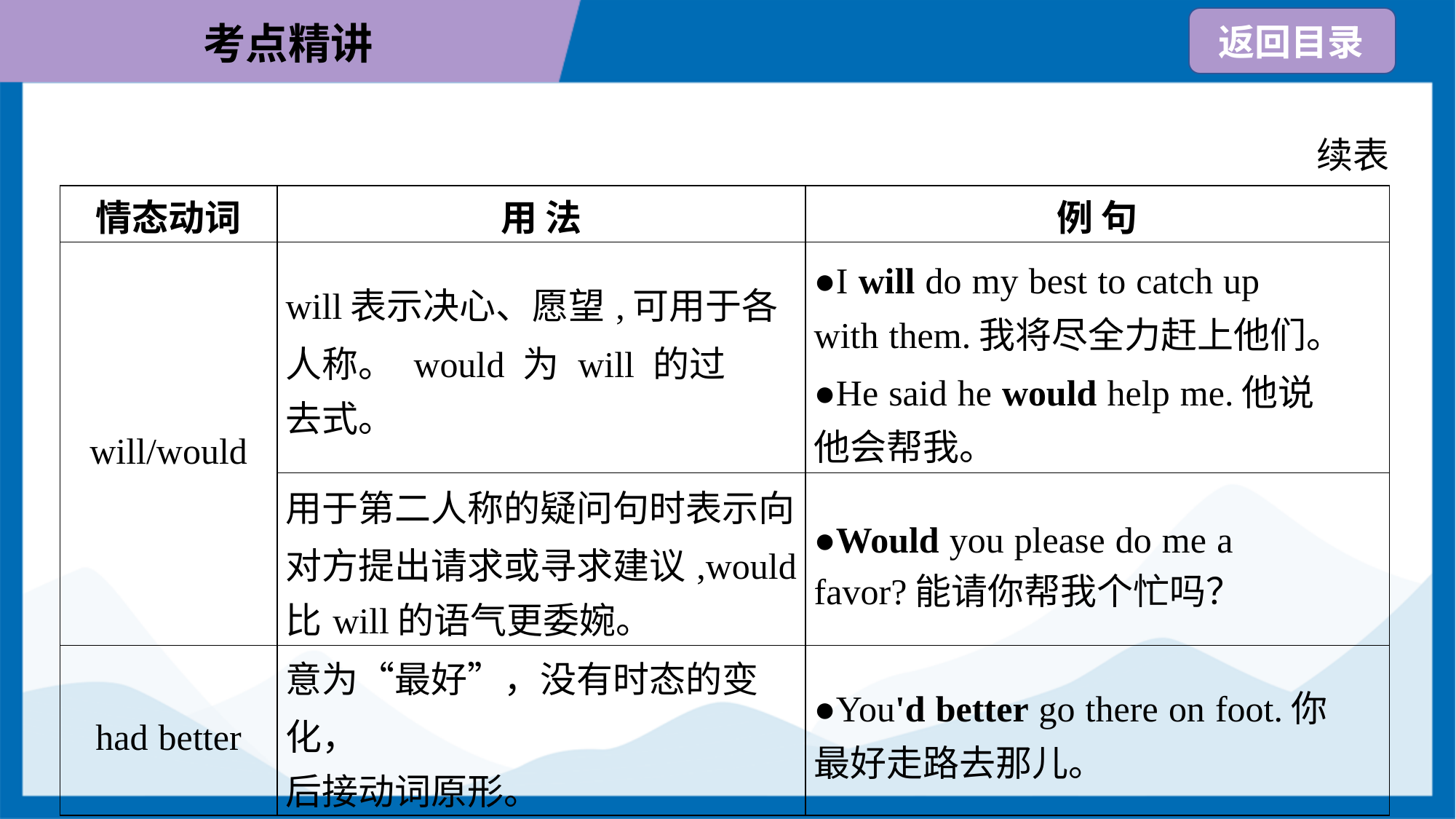

续表
| 情态动词 | 用 法 | 例 句 |
| --- | --- | --- |
| will/would | will表示决心、愿望,可用于各 人称。 would 为 will 的过 去式。 | ●I will do my best to catch up with them.我将尽全力赶上他们。 ●He said he would help me.他说 他会帮我。 |
|  | 用于第二人称的疑问句时表示向 对方提出请求或寻求建议,would 比will的语气更委婉。 | ●Would you please do me a favor?能请你帮我个忙吗？ |
| had better | 意为“最好”，没有时态的变化， 后接动词原形。 | ●You'd better go there on foot.你 最好走路去那儿。 |